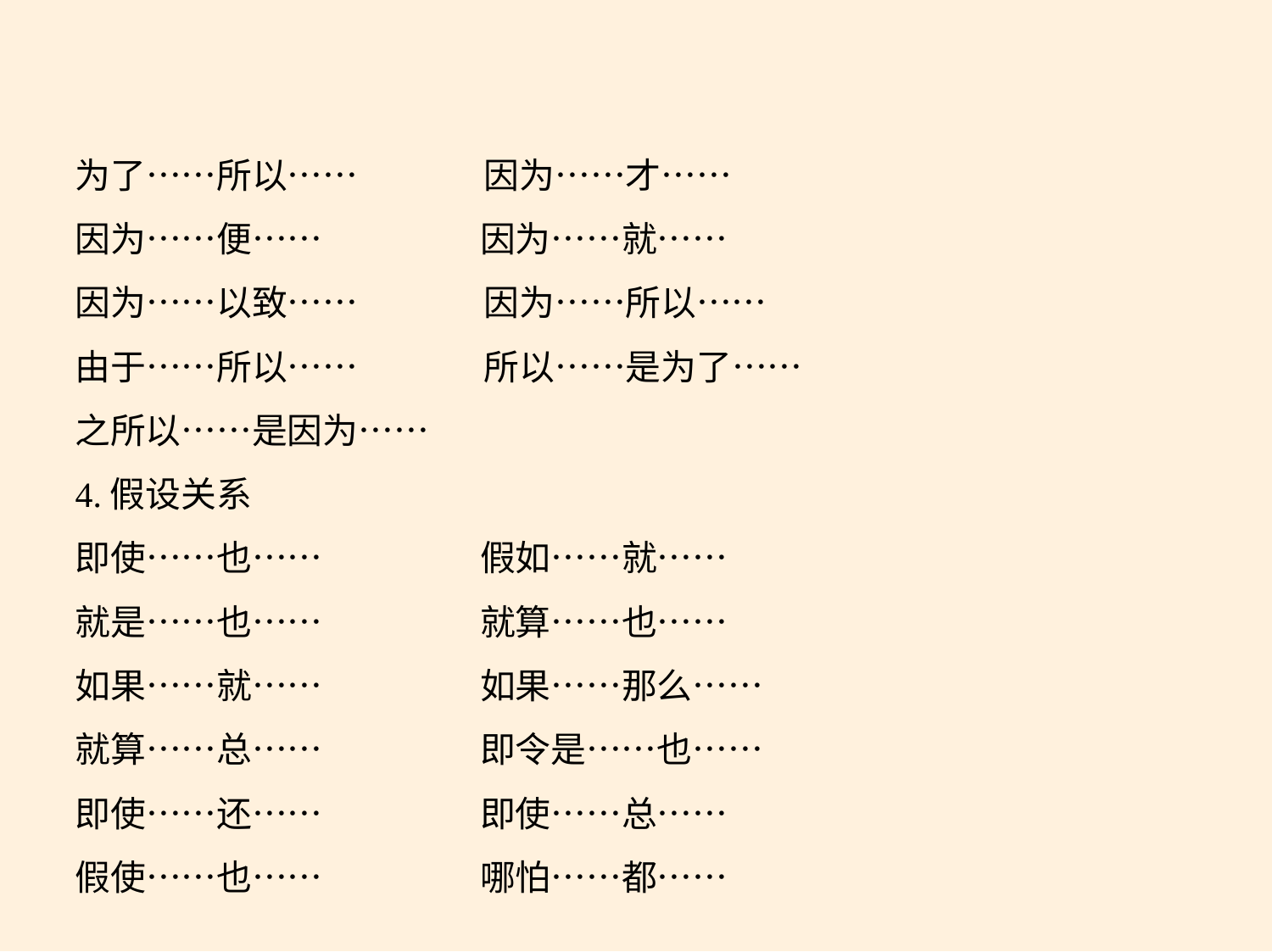

为了……所以……　　       因为……才……
因为……便……　　           因为……就……
因为……以致……　       　因为……所以……
由于……所以……　　       所以……是为了……
之所以……是因为……
4.假设关系
即使……也……　           　假如……就……
就是……也……　           　就算……也……
如果……就……　　           如果……那么……
就算……总……　           　即令是……也……
即使……还……　　           即使……总……
假使……也……　　           哪怕……都……